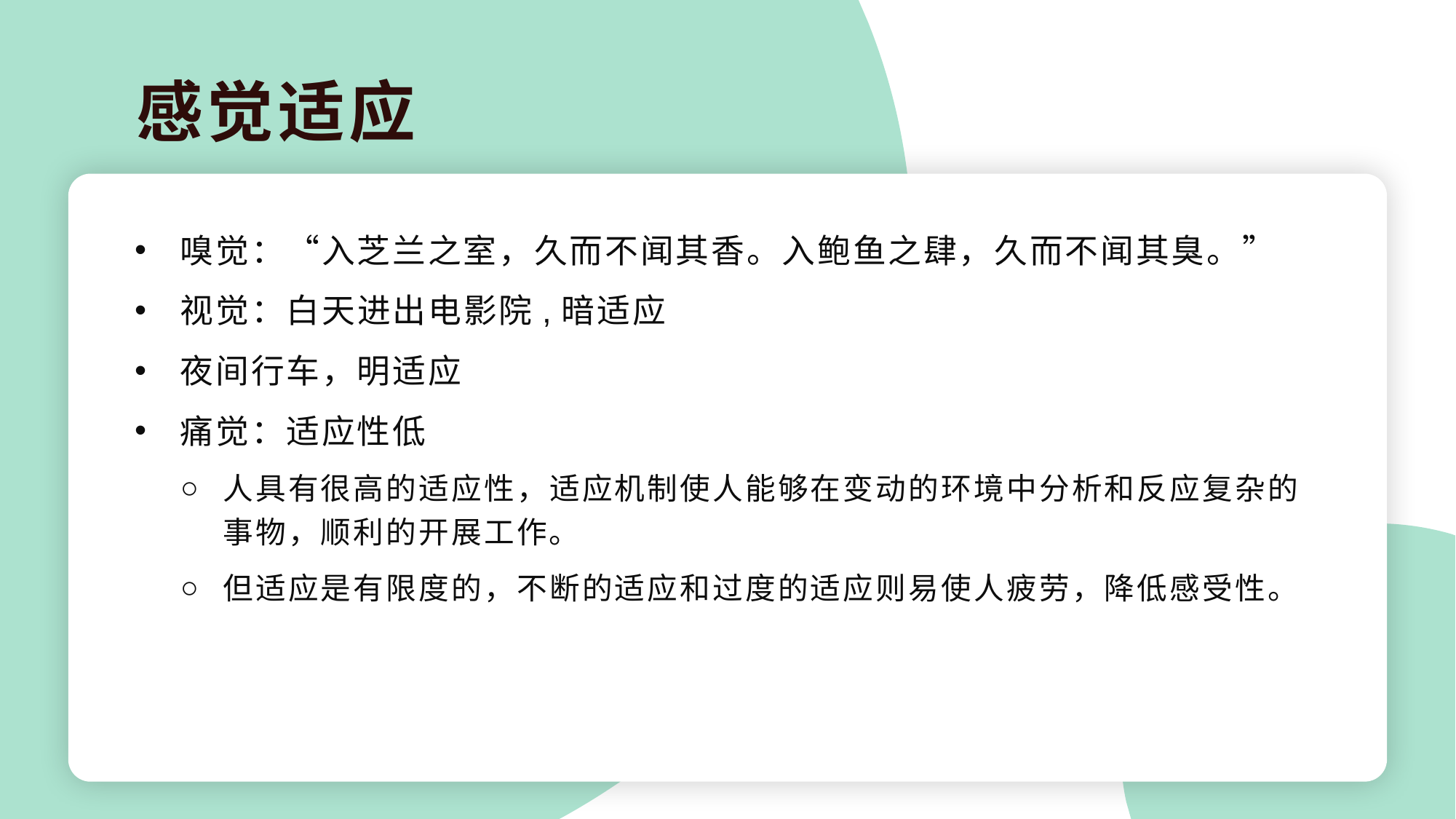

感觉适应

嗅觉：“入芝兰之室，久而不闻其香。入鲍鱼之肆，久而不闻其臭。”
视觉：白天进出电影院,暗适应
夜间行车，明适应
痛觉：适应性低
人具有很高的适应性，适应机制使人能够在变动的环境中分析和反应复杂的事物，顺利的开展工作。
但适应是有限度的，不断的适应和过度的适应则易使人疲劳，降低感受性。